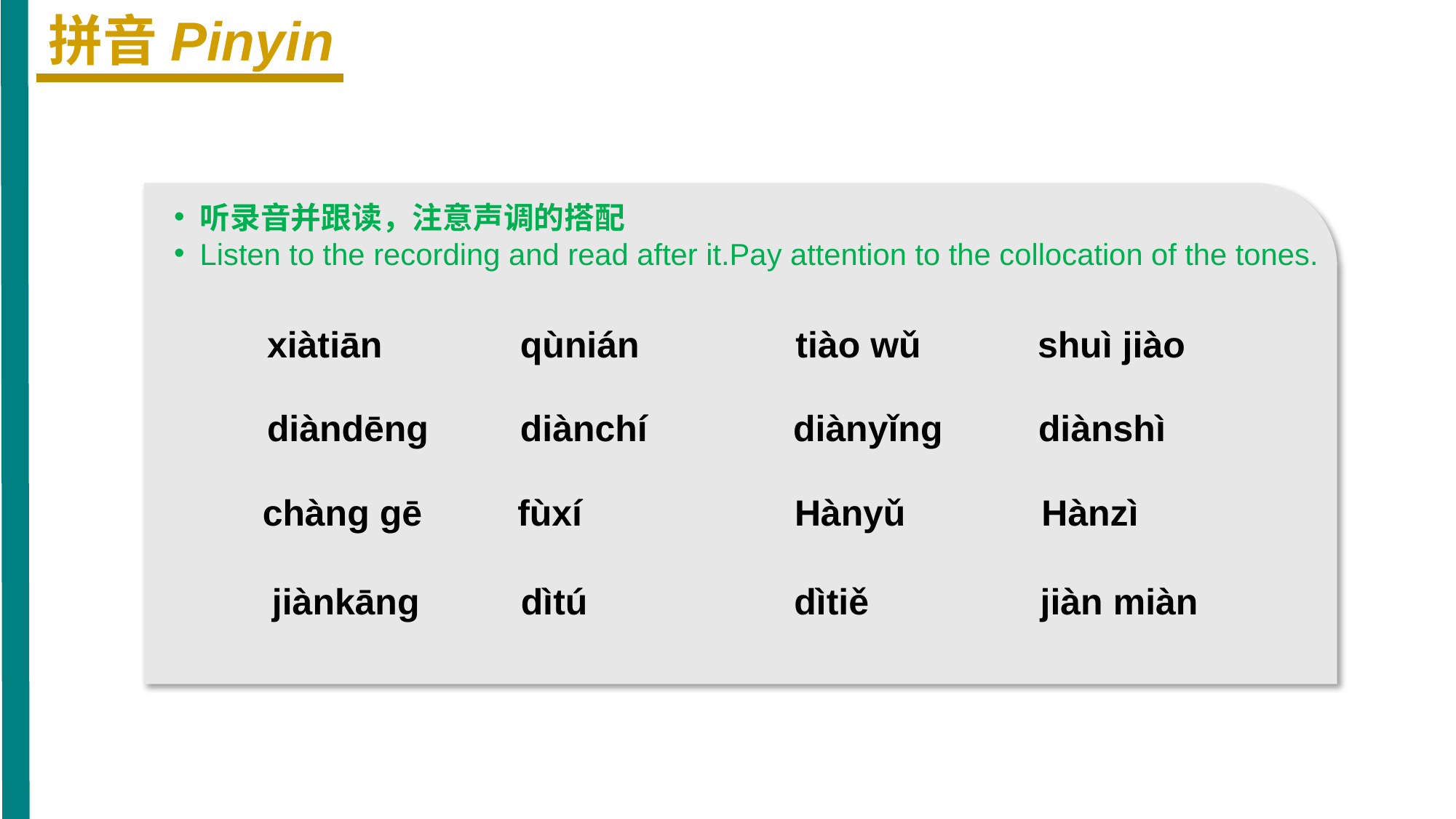

拼音Pinyin

听录音并跟读，注意声调的搭配
Listen to the recording and read after it.Pay attention to the collocation of the tones.
xiàtiān
qùnián
tiào wǔ
shuì jiào
diàndēnɡ
diànchí
diànyǐnɡ
 diànshì
chànɡ ɡē
fùxí
Hànyǔ
Hànzì
 jiànkānɡ
dìtú
dìtiě
jiàn miàn